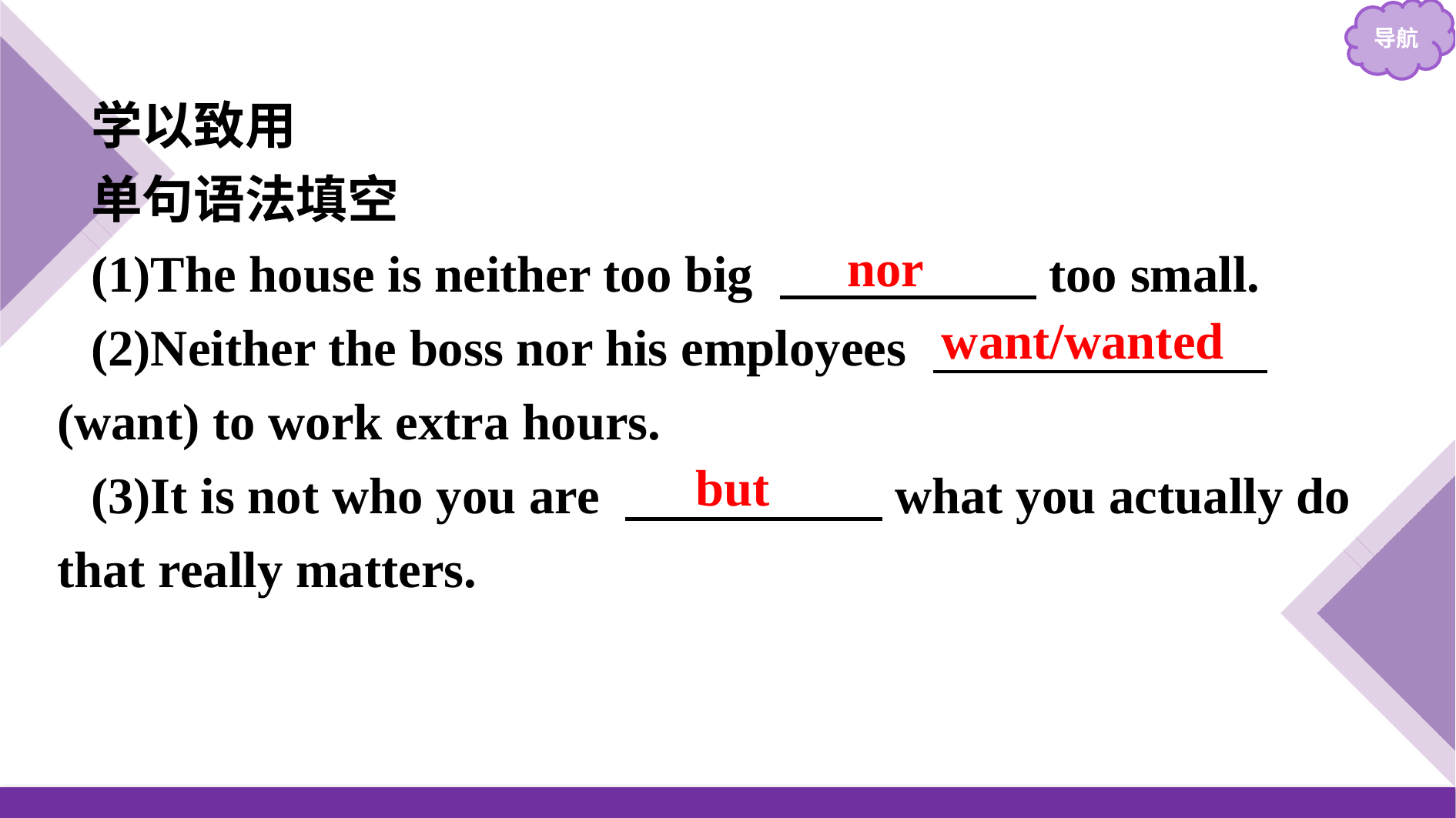

学以致用
单句语法填空
(1)The house is neither too big 　　　　　too small.
(2)Neither the boss nor his employees 　　　　　　 (want) to work extra hours.
(3)It is not who you are 　　　　　what you actually do that really matters.
nor
want/wanted
but